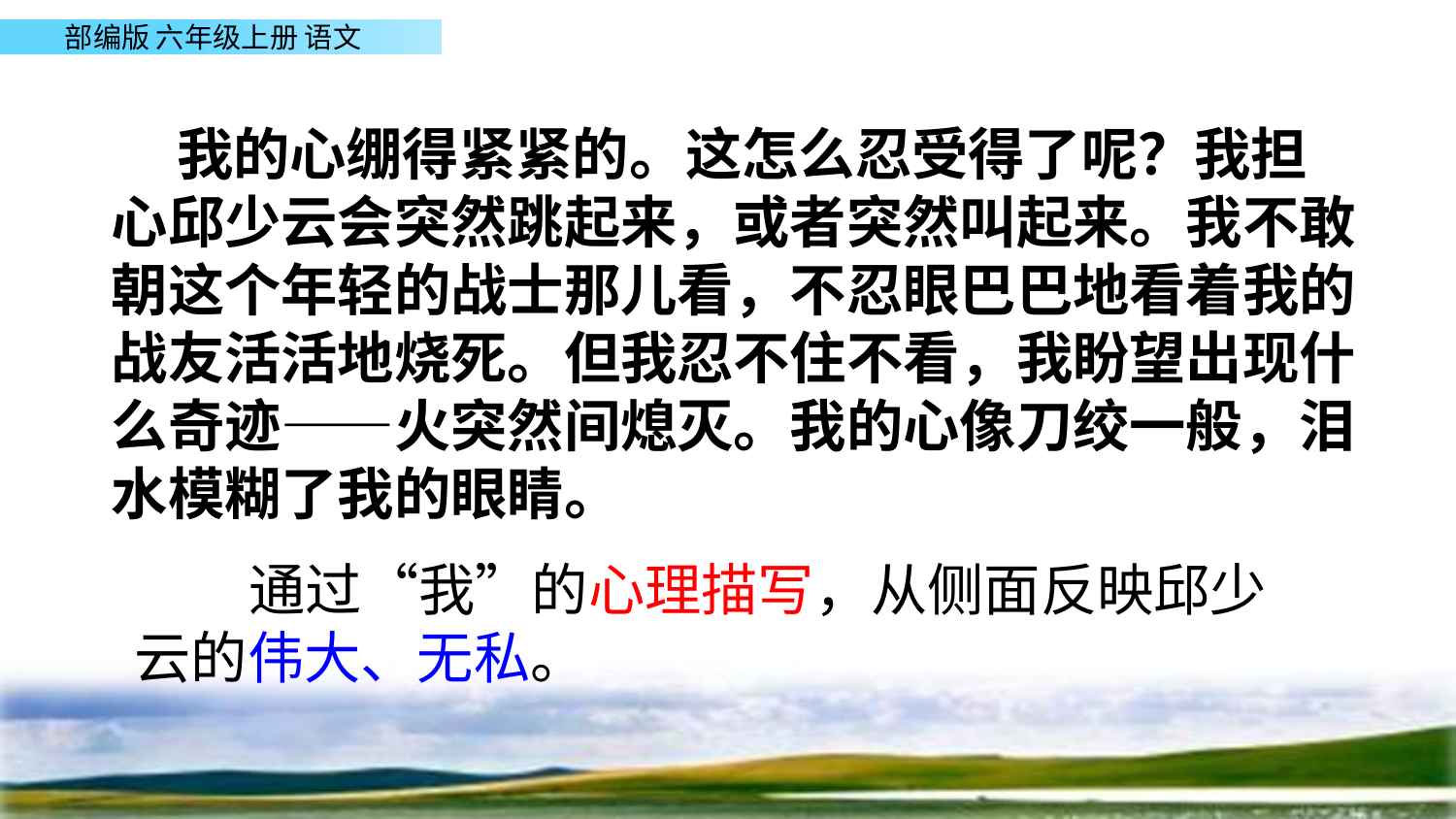

我的心绷得紧紧的。这怎么忍受得了呢？我担心邱少云会突然跳起来，或者突然叫起来。我不敢朝这个年轻的战士那儿看，不忍眼巴巴地看着我的战友活活地烧死。但我忍不住不看，我盼望出现什么奇迹——火突然间熄灭。我的心像刀绞一般，泪水模糊了我的眼睛。
        通过“我”的心理描写，从侧面反映邱少云的伟大、无私。